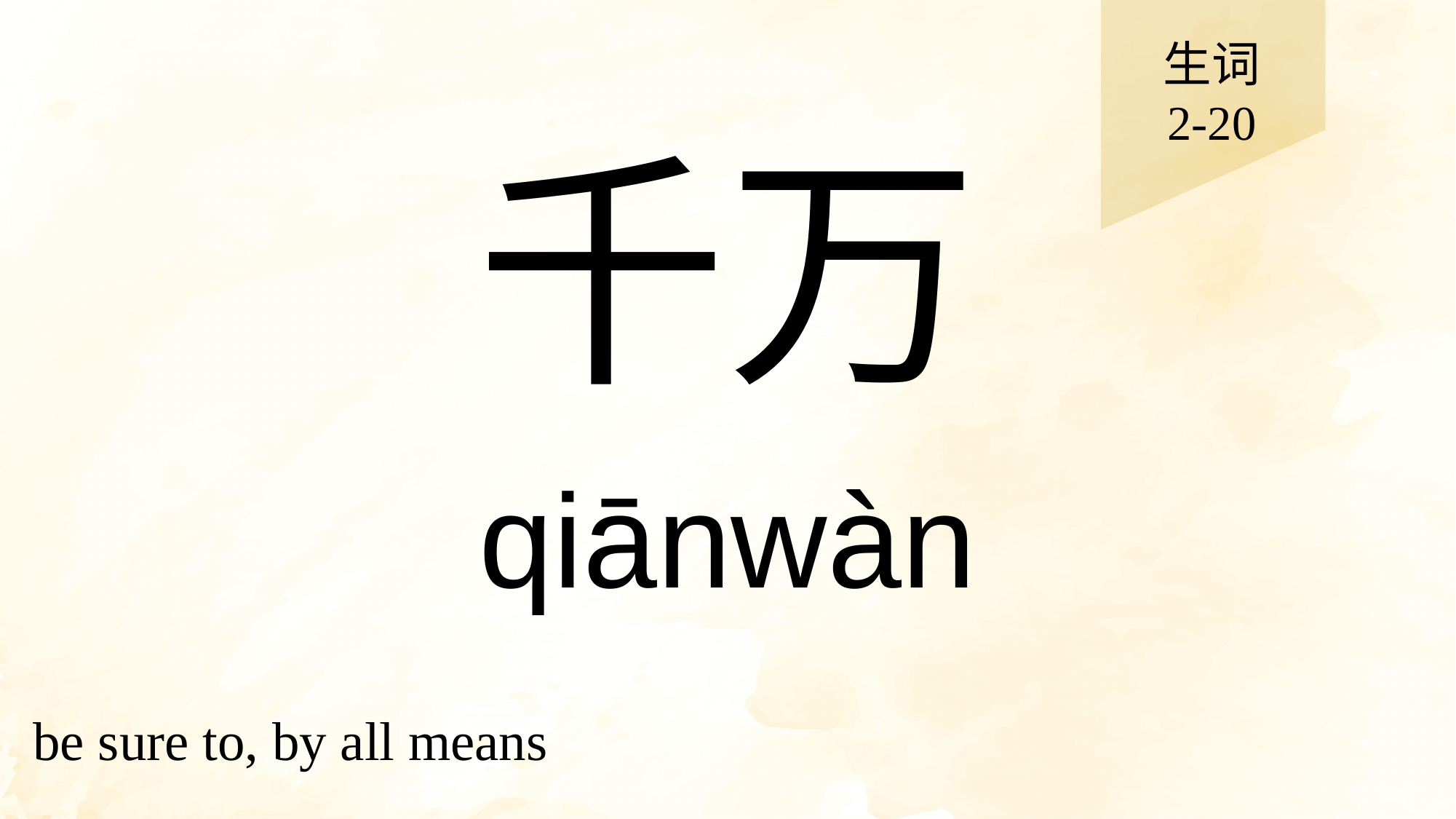

生词
2-20
# 千万
qiānwàn
be sure to, by all means